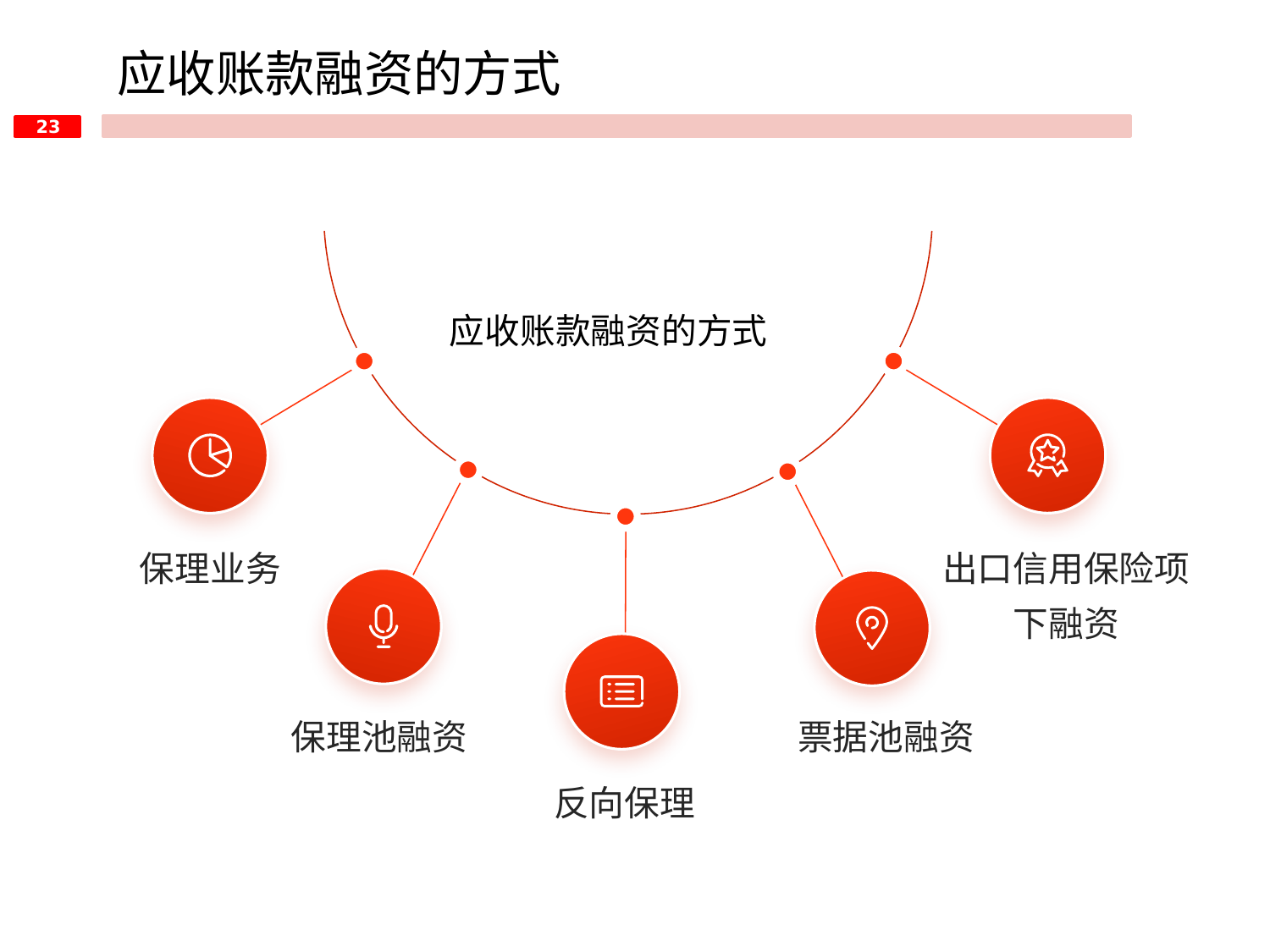

应收账款融资的方式
23

应收账款融资的方式

出口信用保险项下融资
保理业务

保理池融资
票据池融资
反向保理